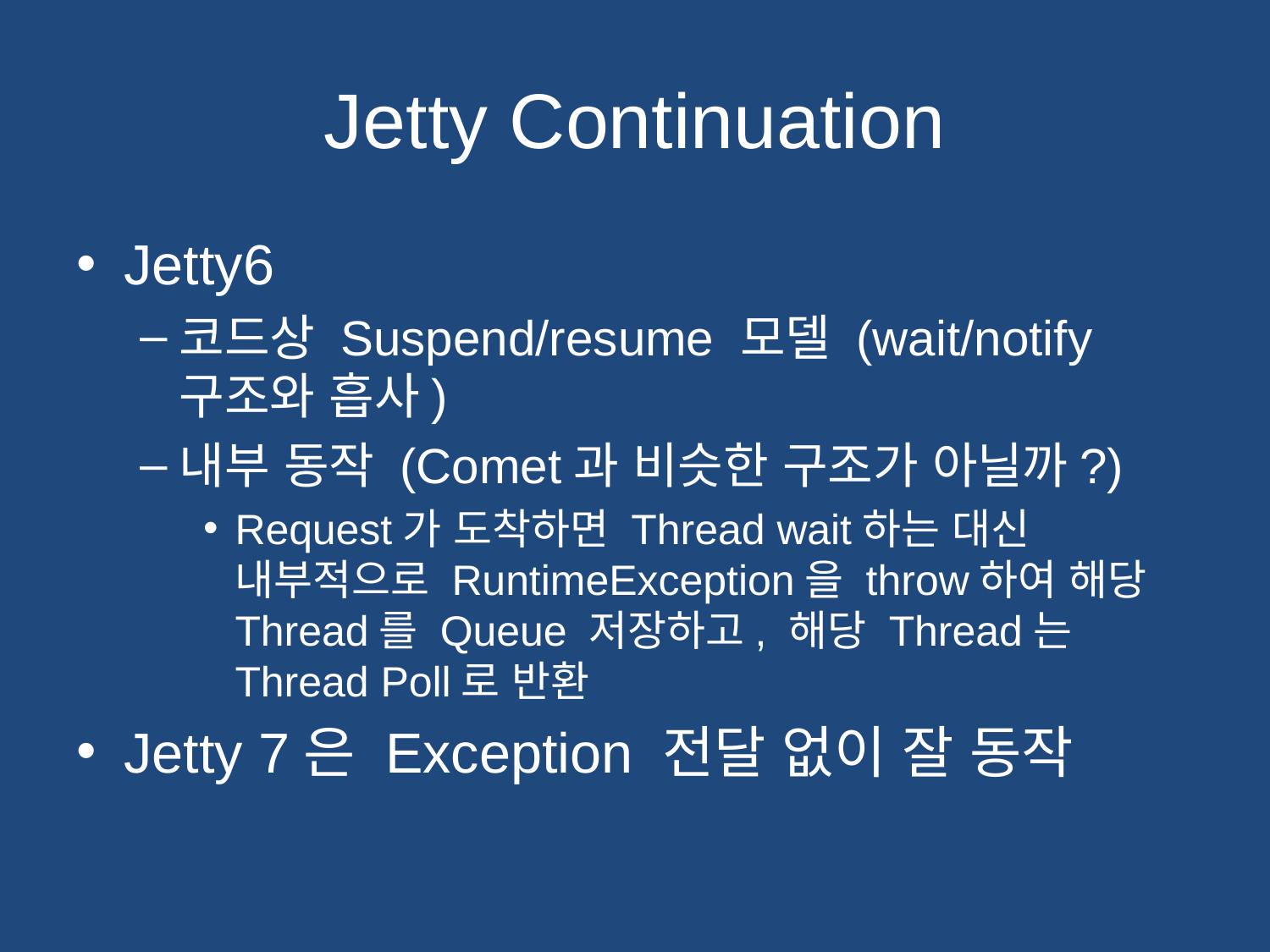

# Jetty Continuation
Jetty6
코드상 Suspend/resume 모델 (wait/notify 구조와 흡사)
내부 동작 (Comet과 비슷한 구조가 아닐까?)
Request가 도착하면 Thread wait하는 대신 내부적으로 RuntimeException을 throw하여 해당 Thread를 Queue 저장하고, 해당 Thread는 Thread Poll로 반환
Jetty 7은 Exception 전달 없이 잘 동작